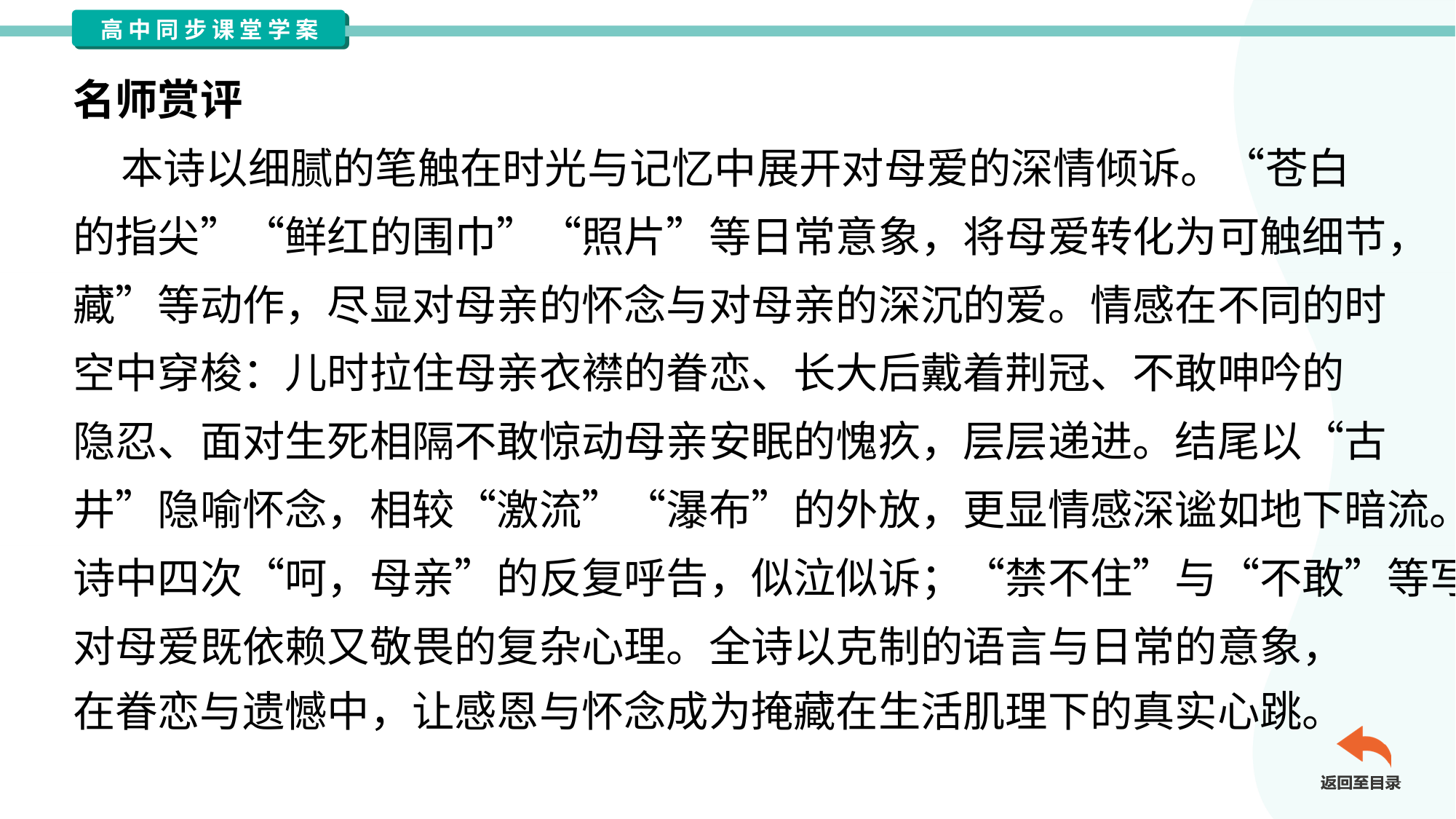

名师赏评
    本诗以细腻的笔触在时光与记忆中展开对母爱的深情倾诉。“苍白
的指尖”“鲜红的围巾”“照片”等日常意象，将母爱转化为可触细节，“珍
藏”等动作，尽显对母亲的怀念与对母亲的深沉的爱。情感在不同的时
空中穿梭：儿时拉住母亲衣襟的眷恋、长大后戴着荆冠、不敢呻吟的
隐忍、面对生死相隔不敢惊动母亲安眠的愧疚，层层递进。结尾以“古
井”隐喻怀念，相较“激流”“瀑布”的外放，更显情感深谧如地下暗流。
诗中四次“呵，母亲”的反复呼告，似泣似诉；“禁不住”与“不敢”等写出
对母爱既依赖又敬畏的复杂心理。全诗以克制的语言与日常的意象，
在眷恋与遗憾中，让感恩与怀念成为掩藏在生活肌理下的真实心跳。#2.1